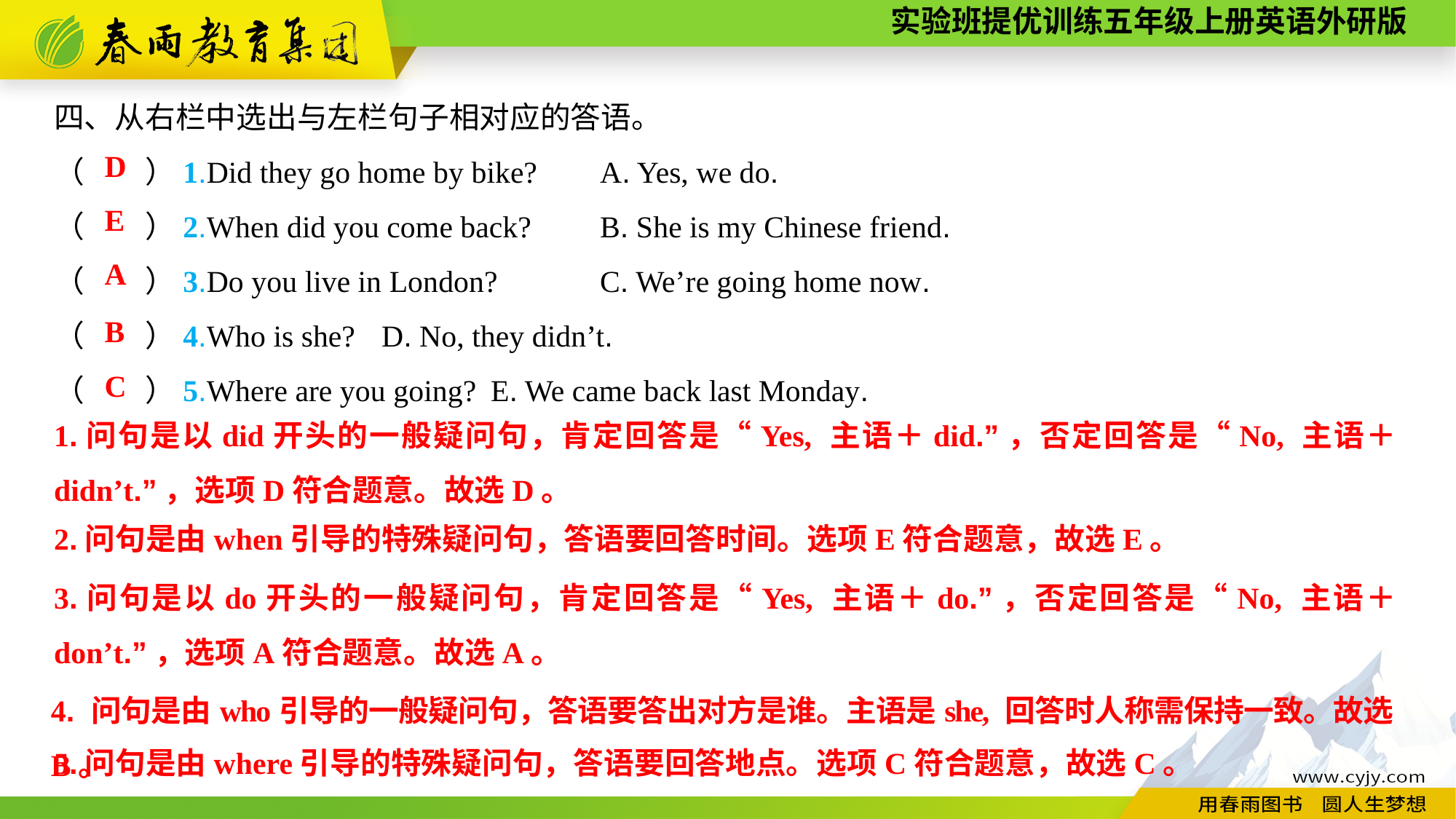

四、从右栏中选出与左栏句子相对应的答语。
（　　）1.Did they go home by bike?	A. Yes, we do.
（　　）2.When did you come back?	B. She is my Chinese friend.
（　　）3.Do you live in London?	C. We’re going home now.
（　　）4.Who is she?	D. No, they didn’t.
（　　）5.Where are you going?	E. We came back last Monday.
D
E
A
B
C
1.问句是以did开头的一般疑问句，肯定回答是“Yes, 主语＋did.”，否定回答是“No, 主语＋didn’t.”，选项D符合题意。故选D。
2.问句是由when引导的特殊疑问句，答语要回答时间。选项E符合题意，故选E。
3.问句是以do开头的一般疑问句，肯定回答是“Yes, 主语＋do.”，否定回答是“No, 主语＋don’t.”，选项A符合题意。故选A。
4. 问句是由who引导的一般疑问句，答语要答出对方是谁。主语是she, 回答时人称需保持一致。故选B。
5.问句是由where引导的特殊疑问句，答语要回答地点。选项C符合题意，故选C。